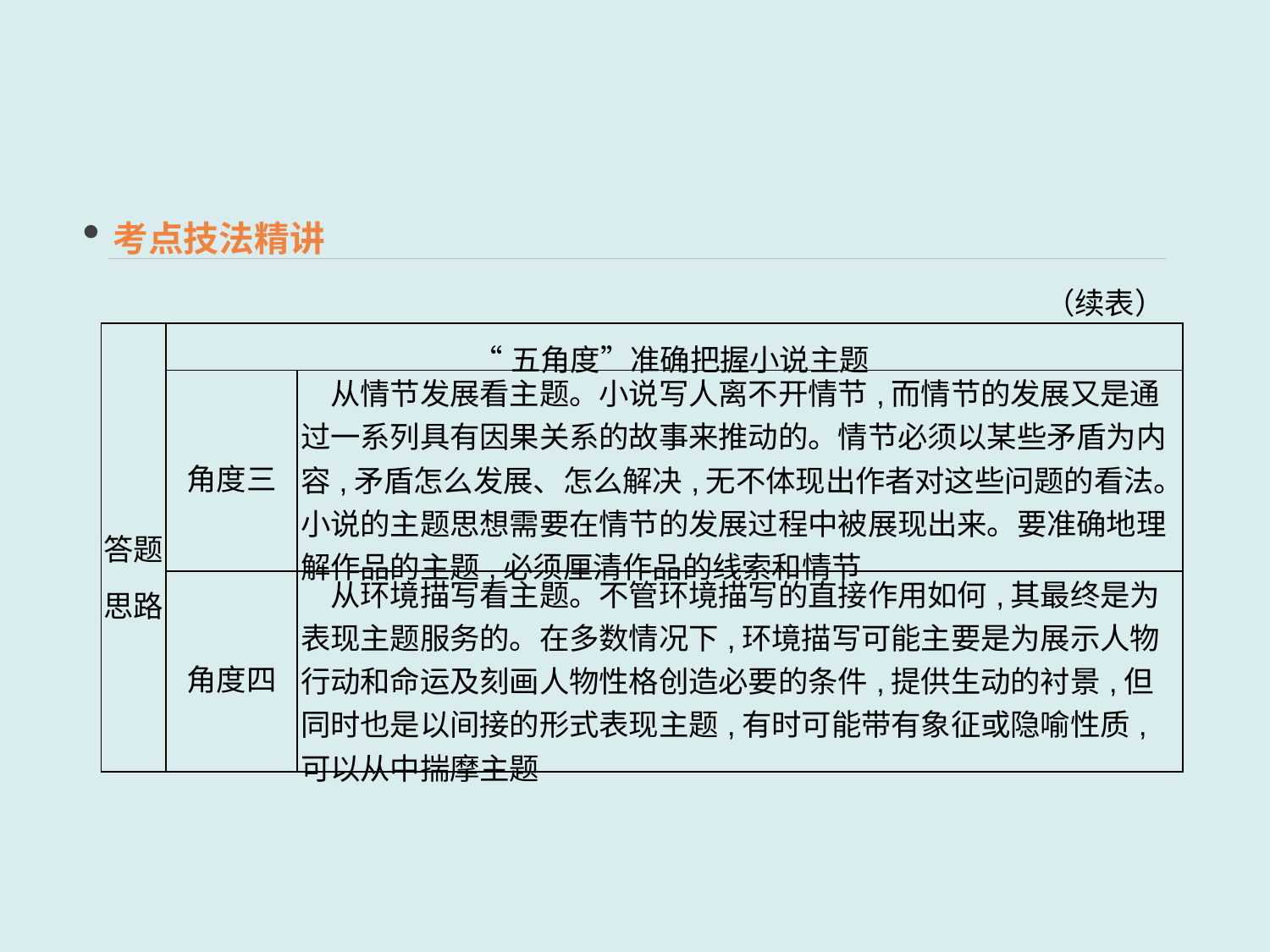

考点技法精讲

（续表）
| 答题 思路 | “五角度”准确把握小说主题 |  |
| --- | --- | --- |
|  | 角度三 | 从情节发展看主题。小说写人离不开情节,而情节的发展又是通过一系列具有因果关系的故事来推动的。情节必须以某些矛盾为内容,矛盾怎么发展、怎么解决,无不体现出作者对这些问题的看法。小说的主题思想需要在情节的发展过程中被展现出来。要准确地理解作品的主题,必须厘清作品的线索和情节 |
|  | 角度四 | 从环境描写看主题。不管环境描写的直接作用如何,其最终是为表现主题服务的。在多数情况下,环境描写可能主要是为展示人物行动和命运及刻画人物性格创造必要的条件,提供生动的衬景,但同时也是以间接的形式表现主题,有时可能带有象征或隐喻性质,可以从中揣摩主题 |